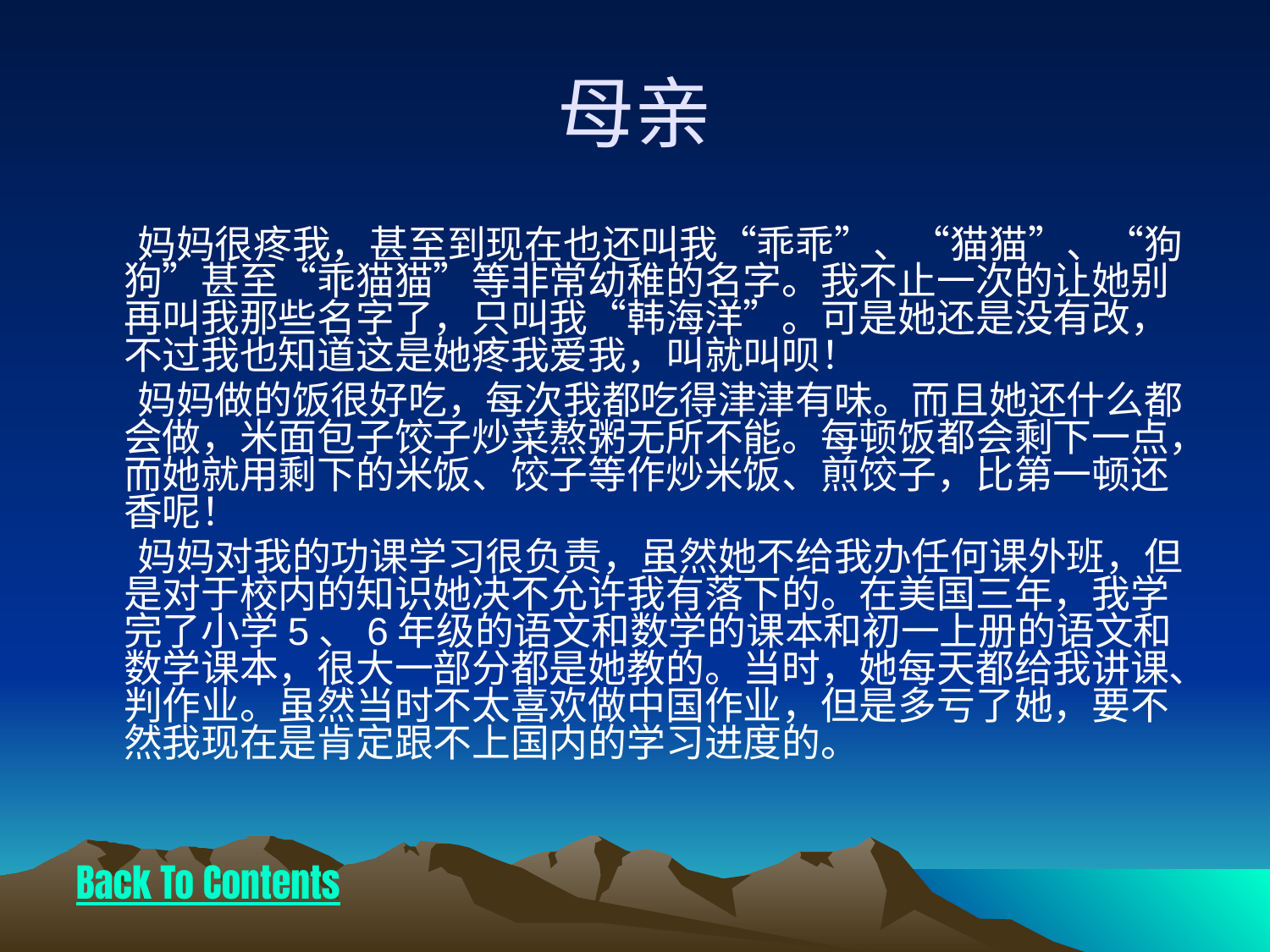

# 母亲
      妈妈很疼我，甚至到现在也还叫我“乖乖”、“猫猫”、“狗狗”甚至“乖猫猫”等非常幼稚的名字。我不止一次的让她别再叫我那些名字了，只叫我“韩海洋”。可是她还是没有改，不过我也知道这是她疼我爱我，叫就叫呗！
      妈妈做的饭很好吃，每次我都吃得津津有味。而且她还什么都会做，米面包子饺子炒菜熬粥无所不能。每顿饭都会剩下一点，而她就用剩下的米饭、饺子等作炒米饭、煎饺子，比第一顿还香呢！
      妈妈对我的功课学习很负责，虽然她不给我办任何课外班，但是对于校内的知识她决不允许我有落下的。在美国三年，我学完了小学5、6年级的语文和数学的课本和初一上册的语文和数学课本，很大一部分都是她教的。当时，她每天都给我讲课、判作业。虽然当时不太喜欢做中国作业，但是多亏了她，要不然我现在是肯定跟不上国内的学习进度的。

Back To Contents